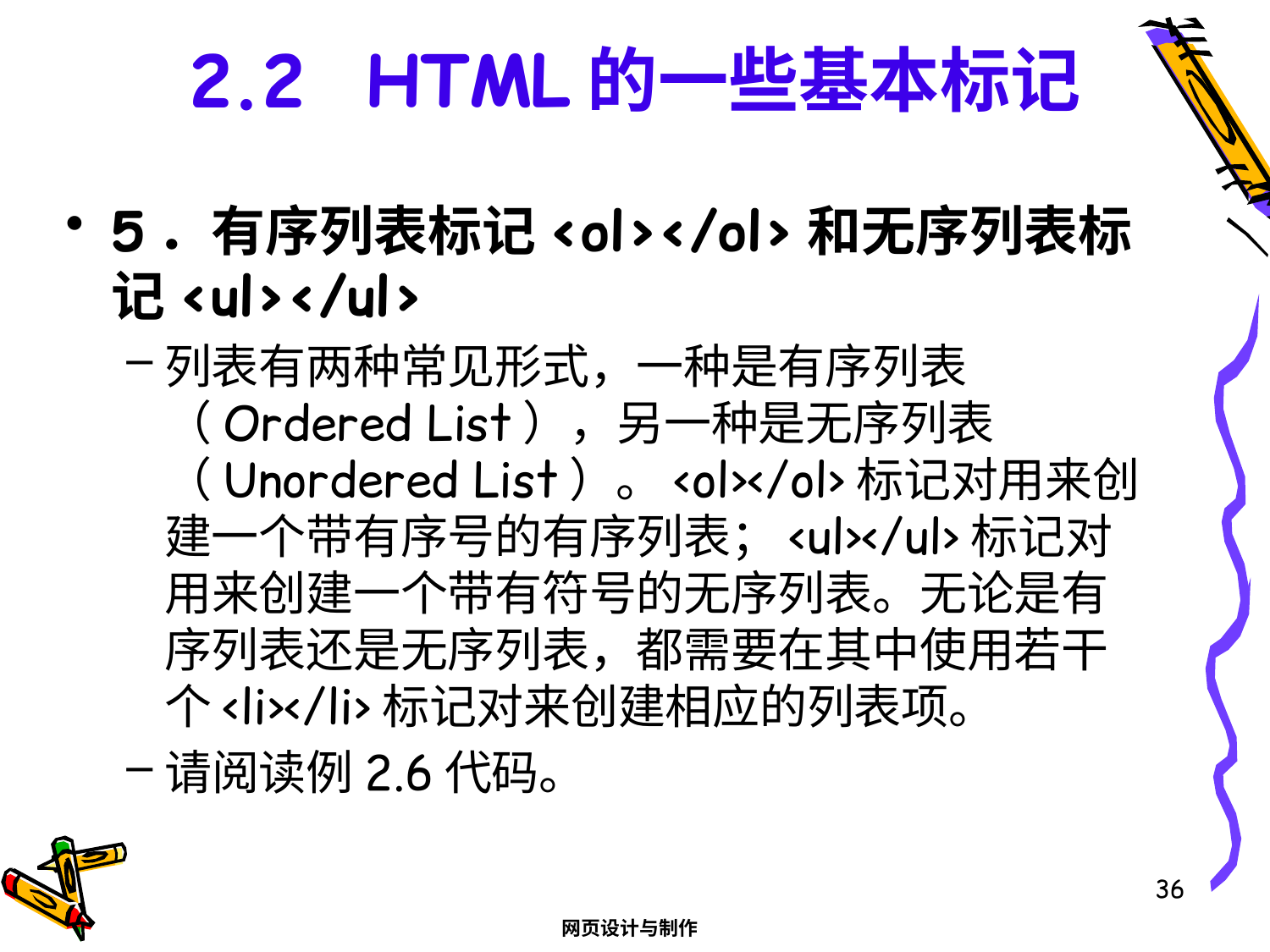

# 2.2  HTML的一些基本标记
5．有序列表标记<ol></ol>和无序列表标记<ul></ul>
列表有两种常见形式，一种是有序列表（Ordered List），另一种是无序列表（Unordered List）。<ol></ol>标记对用来创建一个带有序号的有序列表；<ul></ul>标记对用来创建一个带有符号的无序列表。无论是有序列表还是无序列表，都需要在其中使用若干个<li></li>标记对来创建相应的列表项。
请阅读例2.6代码。
36
网页设计与制作